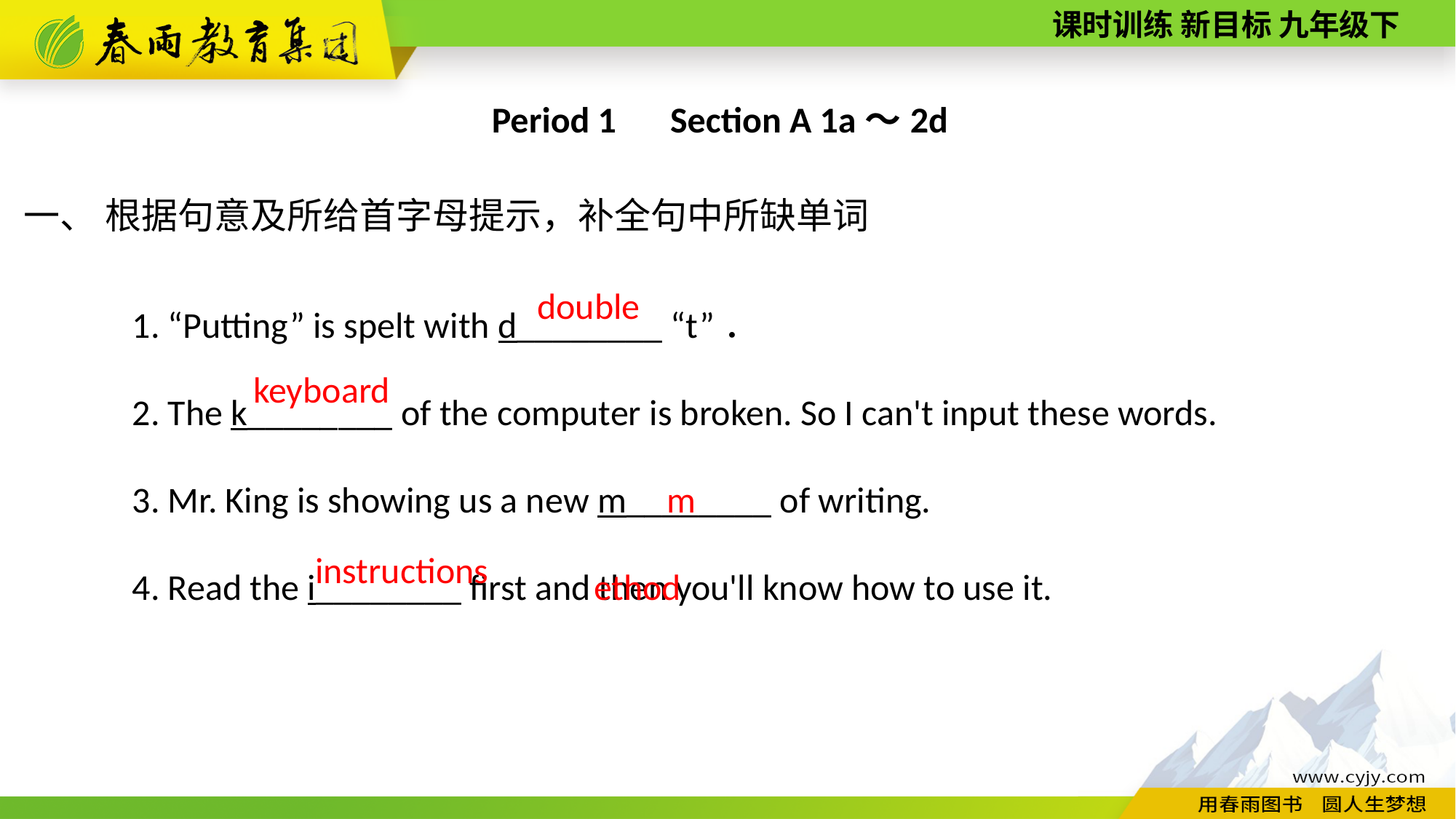

Period 1　Section A 1a～2d
一、 根据句意及所给首字母提示，补全句中所缺单词
1. “Putting” is spelt with d________ “t”．
2. The k________ of the computer is broken. So I can't input these words.
3. Mr. King is showing us a new m________ of writing.
4. Read the i________ first and then you'll know how to use it.
double
keyboard
method
instructions